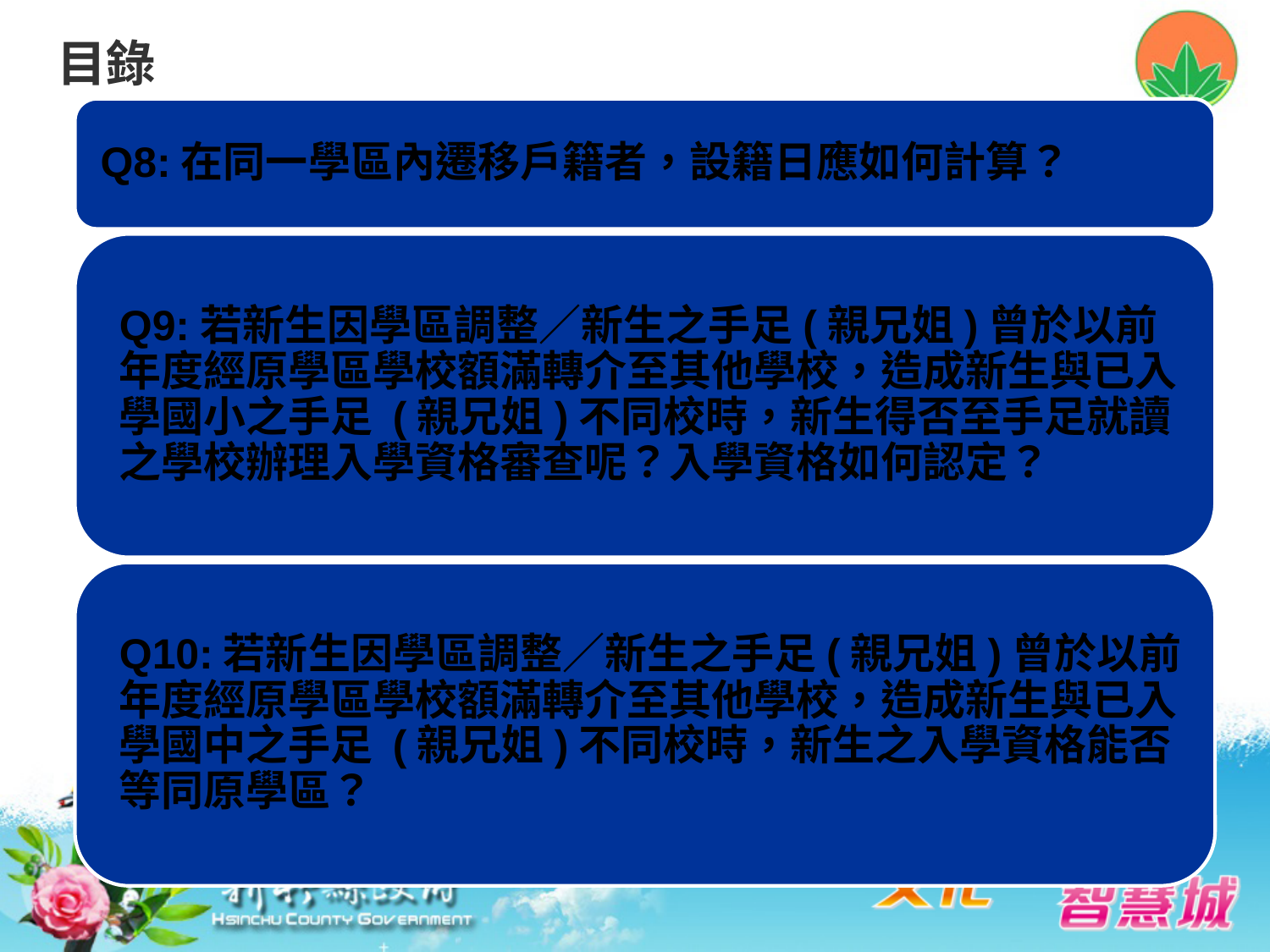

目錄
Q8:在同一學區內遷移戶籍者，設籍日應如何計算？
Q9:若新生因學區調整／新生之手足(親兄姐)曾於以前年度經原學區學校額滿轉介至其他學校，造成新生與已入學國小之手足 (親兄姐)不同校時，新生得否至手足就讀之學校辦理入學資格審查呢？入學資格如何認定？
Q10:若新生因學區調整／新生之手足(親兄姐)曾於以前年度經原學區學校額滿轉介至其他學校，造成新生與已入學國中之手足 (親兄姐)不同校時，新生之入學資格能否等同原學區？
3